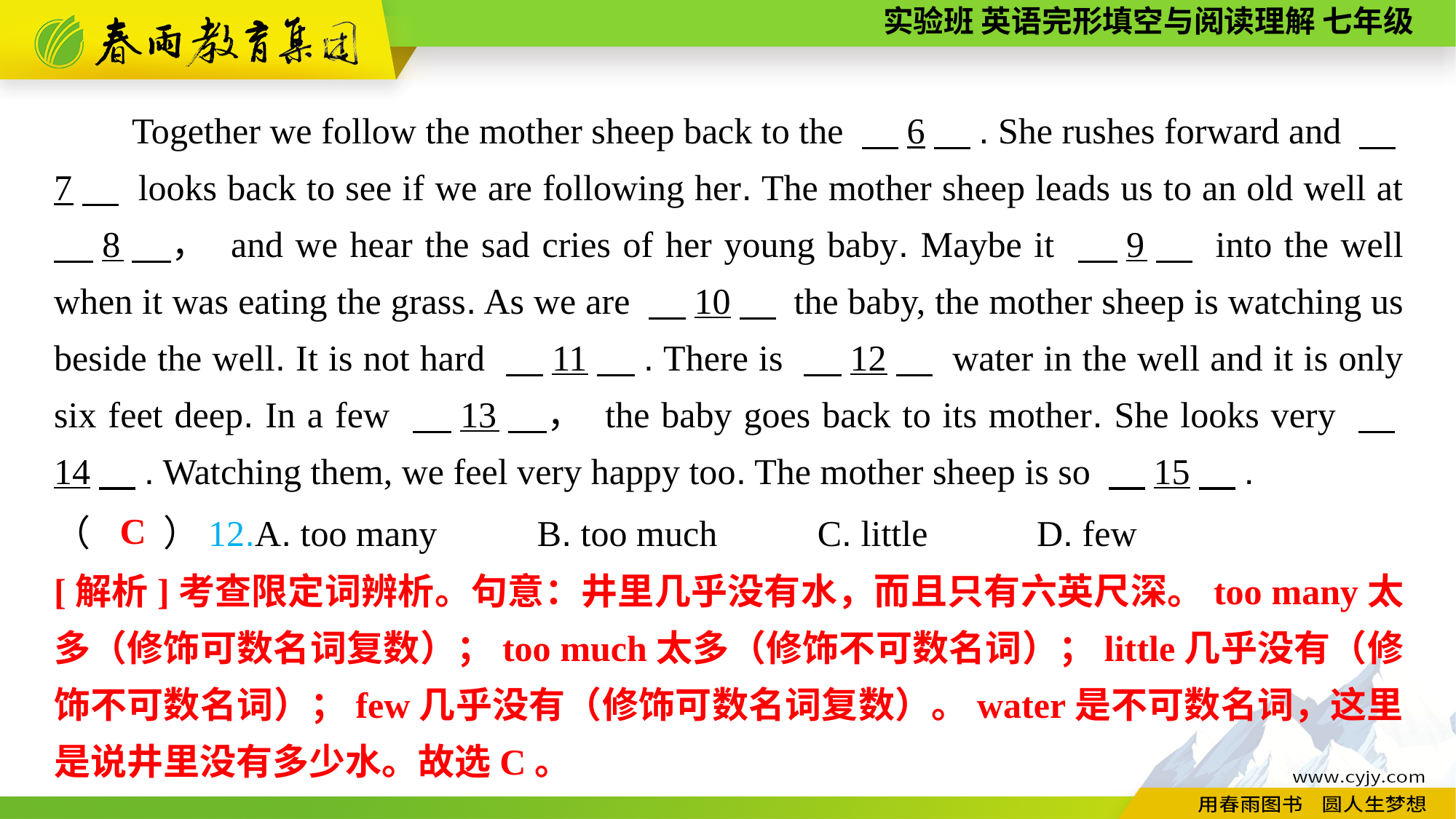

Together we follow the mother sheep back to the 　6　. She rushes forward and 　7　 looks back to see if we are following her. The mother sheep leads us to an old well at 　8　， and we hear the sad cries of her young baby. Maybe it 　9　 into the well when it was eating the grass. As we are 　10　 the baby, the mother sheep is watching us beside the well. It is not hard 　11　. There is 　12　 water in the well and it is only six feet deep. In a few 　13　， the baby goes back to its mother. She looks very 　14　. Watching them, we feel very happy too. The mother sheep is so 　15　.
C
（　　）12.A. too many           B. too much           C. little	D. few
[解析]考查限定词辨析。句意：井里几乎没有水，而且只有六英尺深。too many太多（修饰可数名词复数）；too much太多（修饰不可数名词）；little几乎没有（修饰不可数名词）；few几乎没有（修饰可数名词复数）。water是不可数名词，这里是说井里没有多少水。故选C。